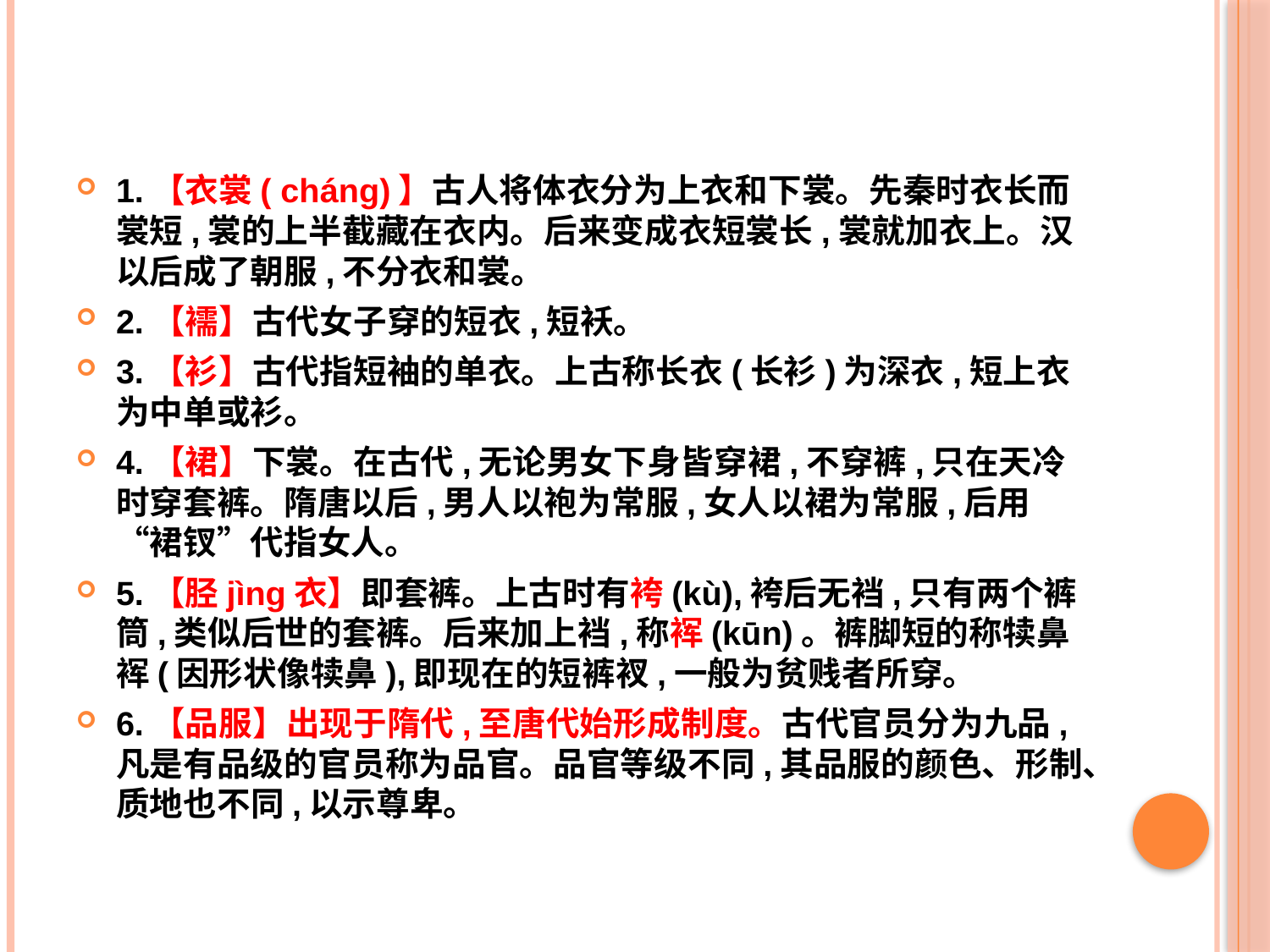

1.【衣裳( cháng)】古人将体衣分为上衣和下裳。先秦时衣长而裳短,裳的上半截藏在衣内。后来变成衣短裳长,裳就加衣上。汉以后成了朝服,不分衣和裳。
2.【襦】古代女子穿的短衣,短袄。
3.【衫】古代指短袖的单衣。上古称长衣(长衫)为深衣,短上衣为中单或衫。
4.【裙】下裳。在古代,无论男女下身皆穿裙,不穿裤,只在天冷时穿套裤。隋唐以后,男人以袍为常服,女人以裙为常服,后用“裙钗”代指女人。
5.【胫jìng衣】即套裤。上古时有袴(kù),袴后无裆,只有两个裤筒,类似后世的套裤。后来加上裆,称裈(kūn)。裤脚短的称犊鼻裈(因形状像犊鼻),即现在的短裤衩,一般为贫贱者所穿。
6.【品服】出现于隋代,至唐代始形成制度。古代官员分为九品,凡是有品级的官员称为品官。品官等级不同,其品服的颜色、形制、质地也不同,以示尊卑。